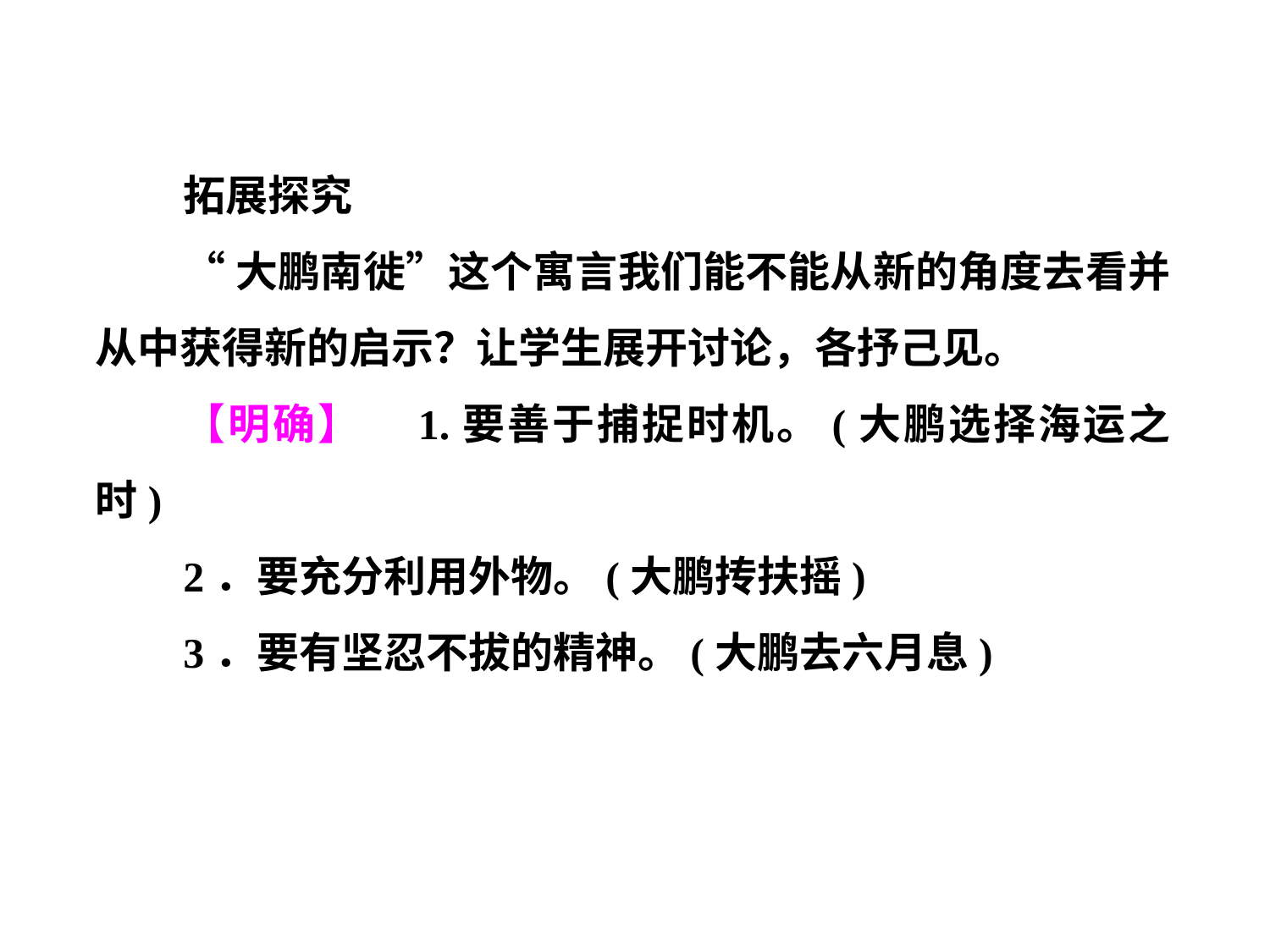

拓展探究
“大鹏南徙”这个寓言我们能不能从新的角度去看并从中获得新的启示？让学生展开讨论，各抒己见。
【明确】　1.要善于捕捉时机。(大鹏选择海运之时)
2．要充分利用外物。(大鹏抟扶摇)
3．要有坚忍不拔的精神。(大鹏去六月息)